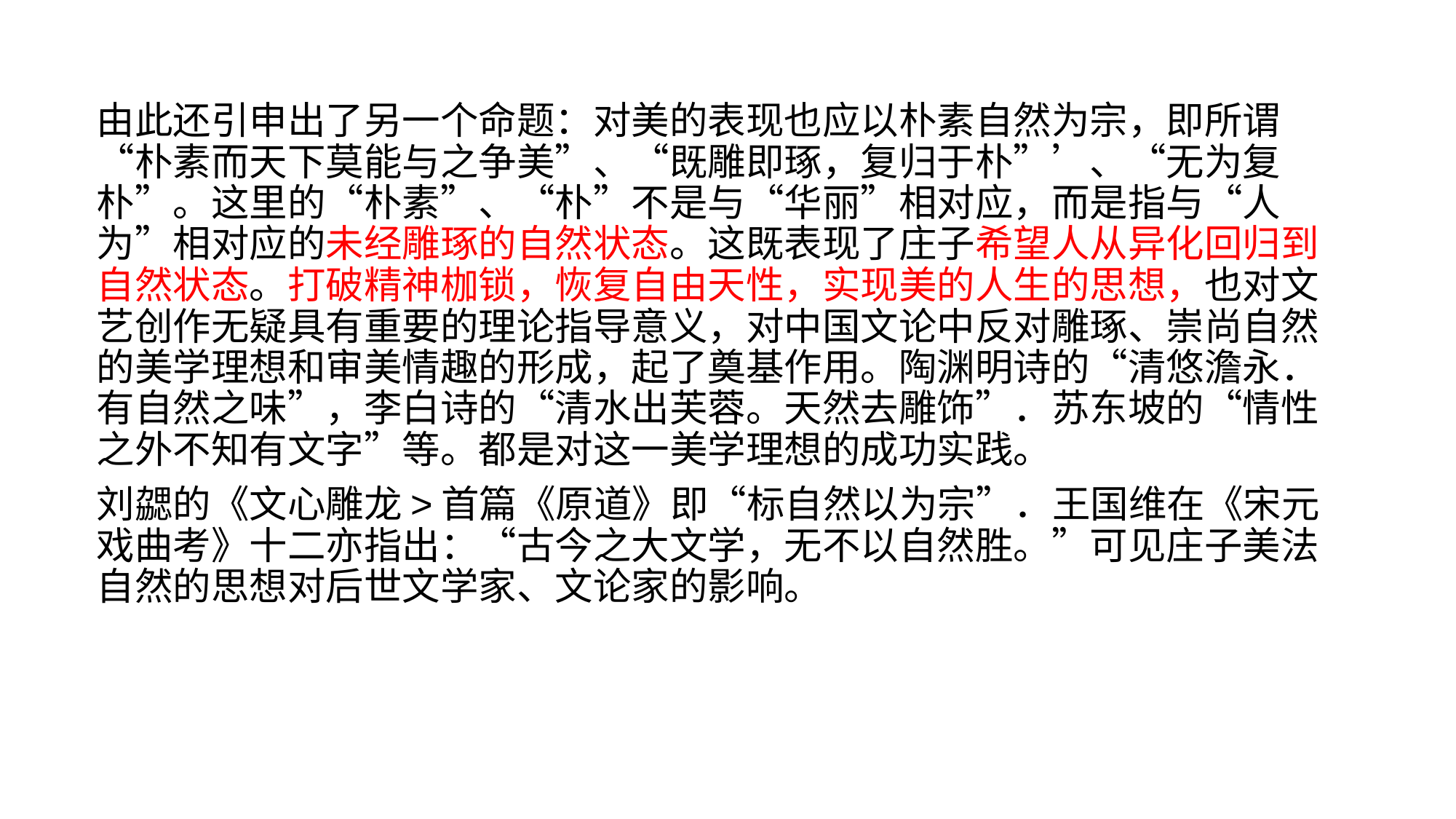

由此还引申出了另一个命题：对美的表现也应以朴素自然为宗，即所谓“朴素而天下莫能与之争美”、“既雕即琢，复归于朴”’、“无为复朴”。这里的“朴素”、“朴”不是与“华丽”相对应，而是指与“人为”相对应的未经雕琢的自然状态。这既表现了庄子希望人从异化回归到自然状态。打破精神枷锁，恢复自由天性，实现美的人生的思想，也对文艺创作无疑具有重要的理论指导意义，对中国文论中反对雕琢、崇尚自然的美学理想和审美情趣的形成，起了奠基作用。陶渊明诗的“清悠澹永．有自然之味”，李白诗的“清水出芙蓉。天然去雕饰”．苏东坡的“情性之外不知有文字”等。都是对这一美学理想的成功实践。
刘勰的《文心雕龙>首篇《原道》即“标自然以为宗”．王国维在《宋元戏曲考》十二亦指出：“古今之大文学，无不以自然胜。”可见庄子美法自然的思想对后世文学家、文论家的影响。